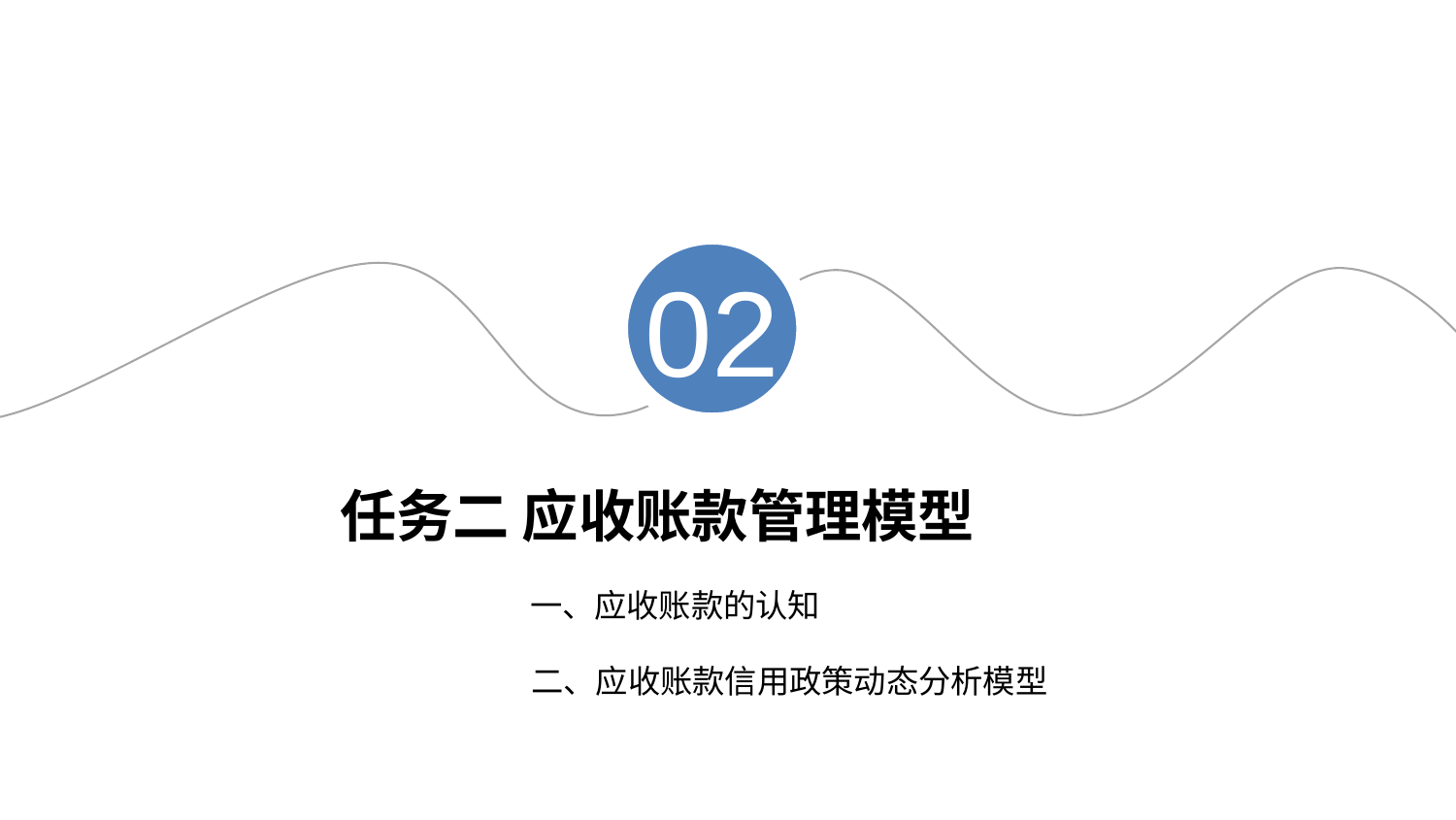

02

任务二 应收账款管理模型
一、应收账款的认知
二、应收账款信用政策动态分析模型